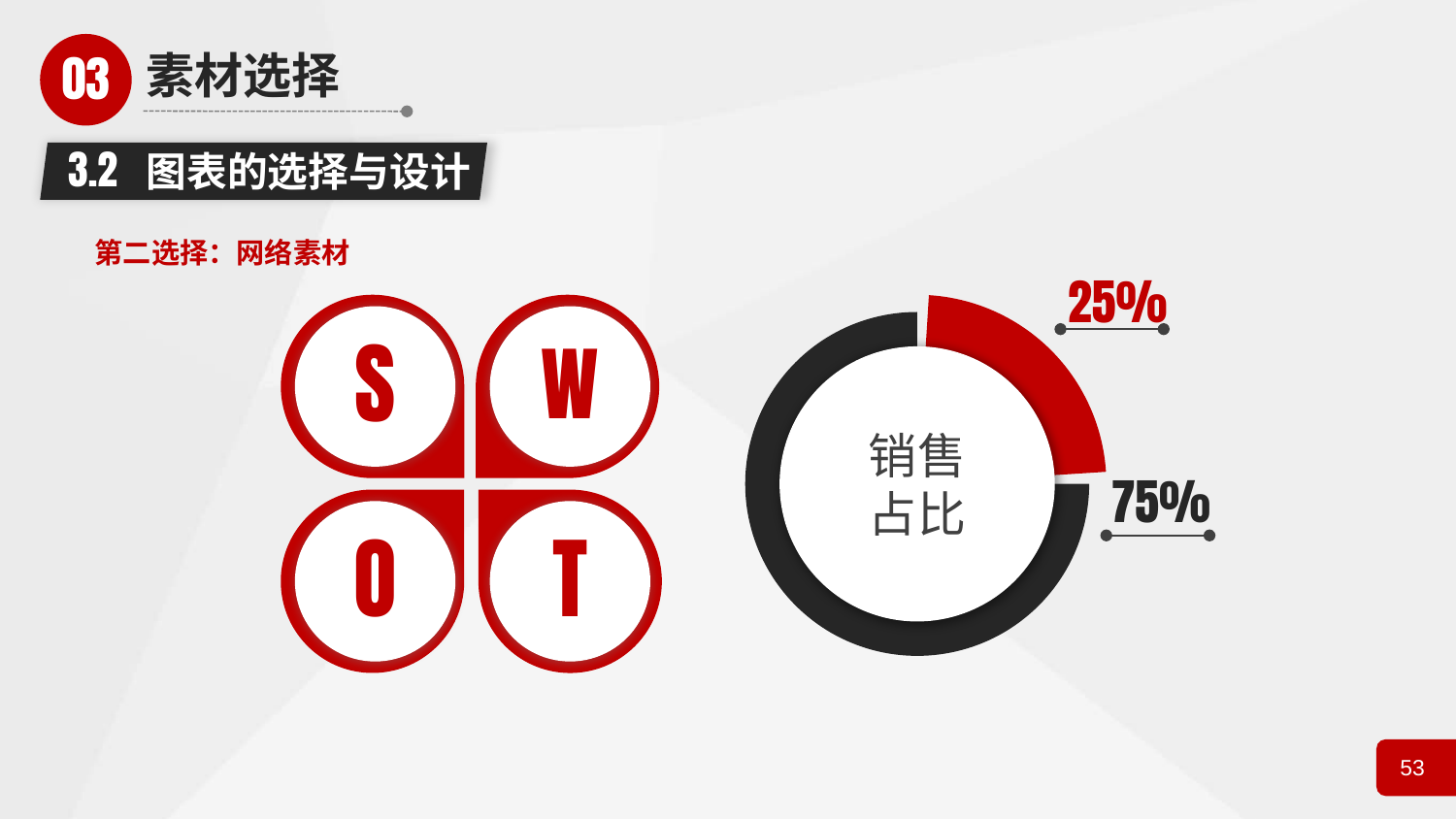

3.2  图表的选择与设计

第二选择：网络素材
25%

S
W

O
T

销售
占比
75%